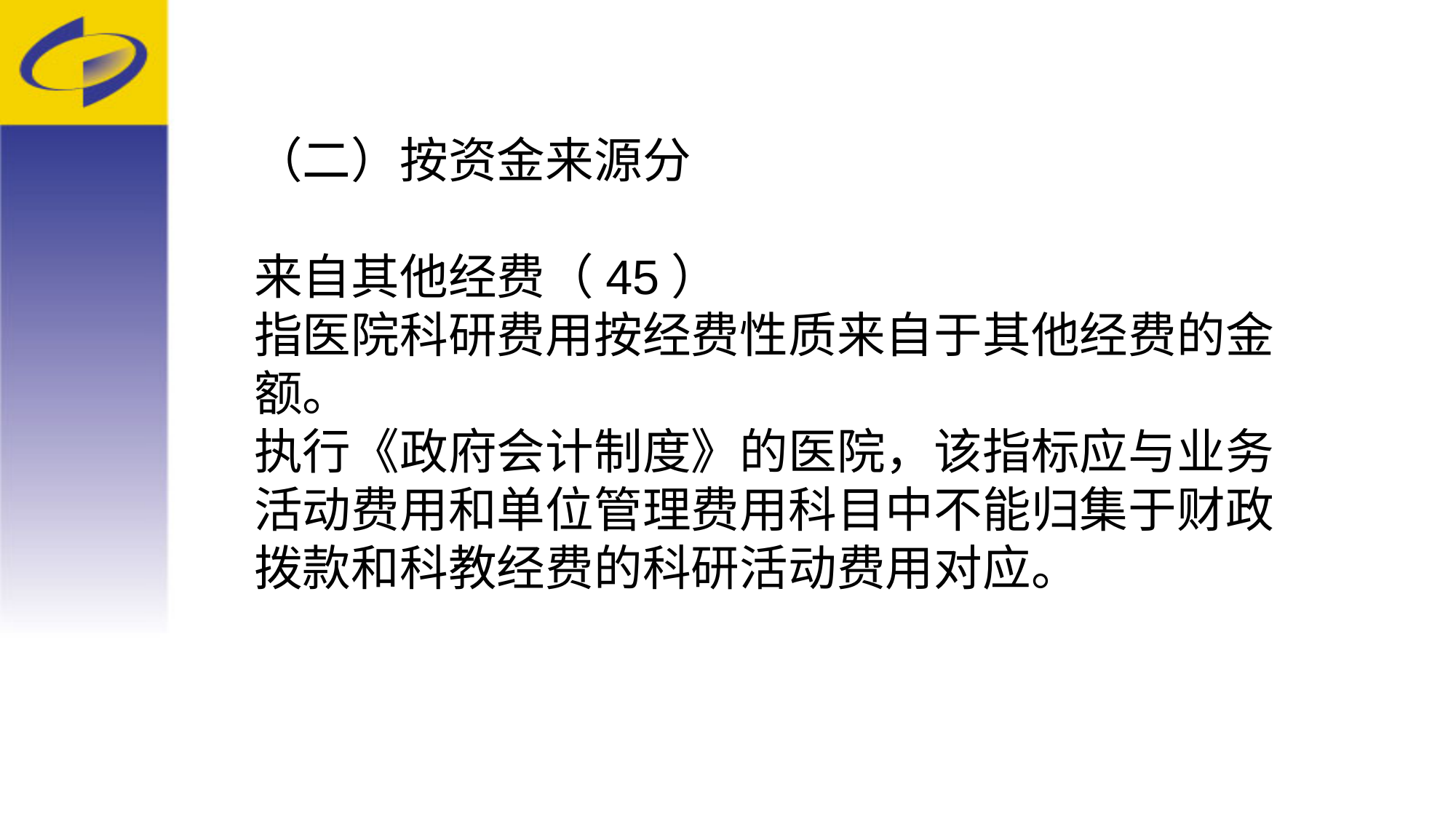

（二）按资金来源分

来自其他经费（45）
指医院科研费用按经费性质来自于其他经费的金额。
执行《政府会计制度》的医院，该指标应与业务活动费用和单位管理费用科目中不能归集于财政拨款和科教经费的科研活动费用对应。